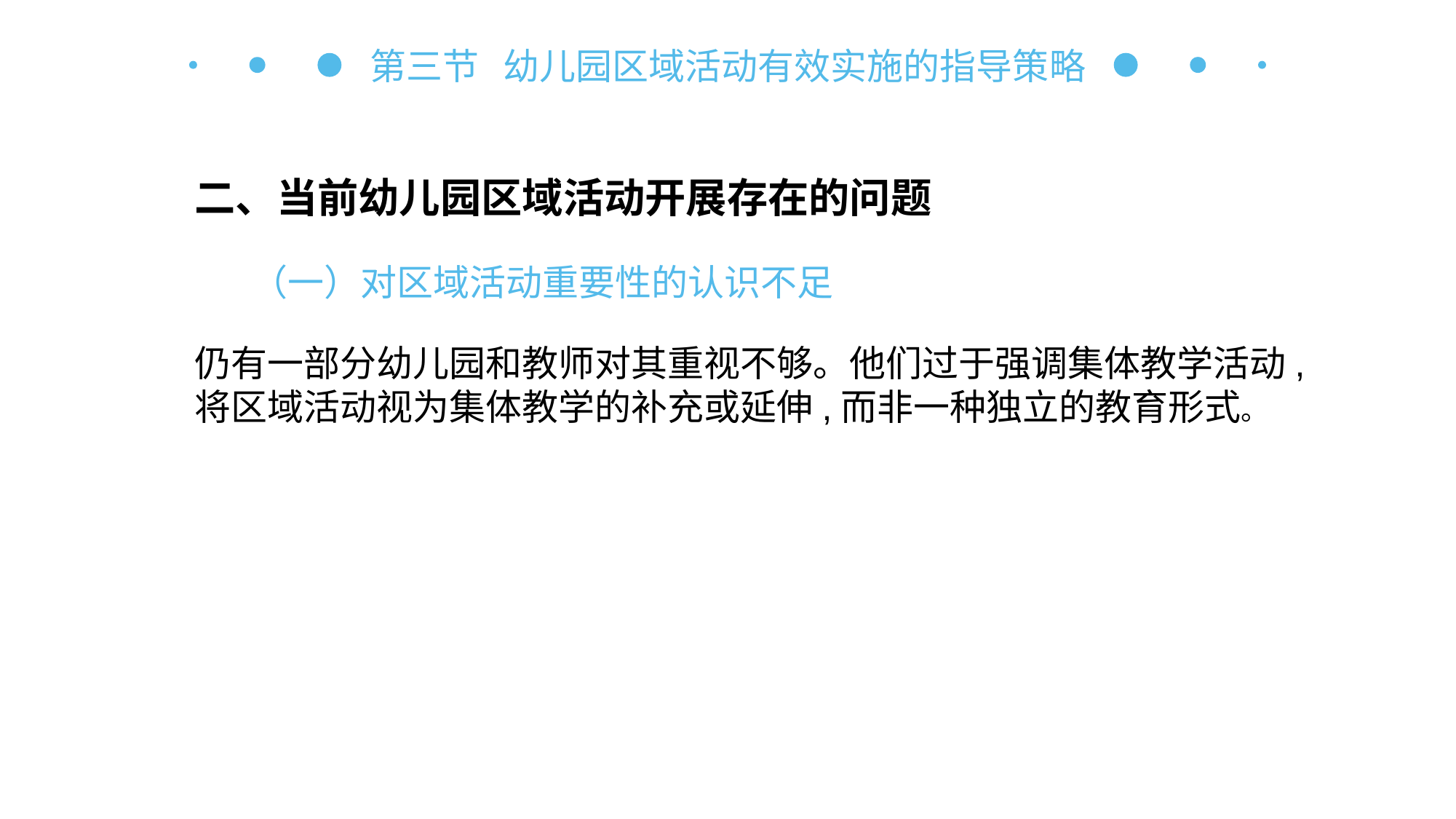

第三节   幼儿园区域活动有效实施的指导策略

二、当前幼儿园区域活动开展存在的问题
（一）对区域活动重要性的认识不足
仍有一部分幼儿园和教师对其重视不够。他们过于强调集体教学活动,将区域活动视为集体教学的补充或延伸,而非一种独立的教育形式。